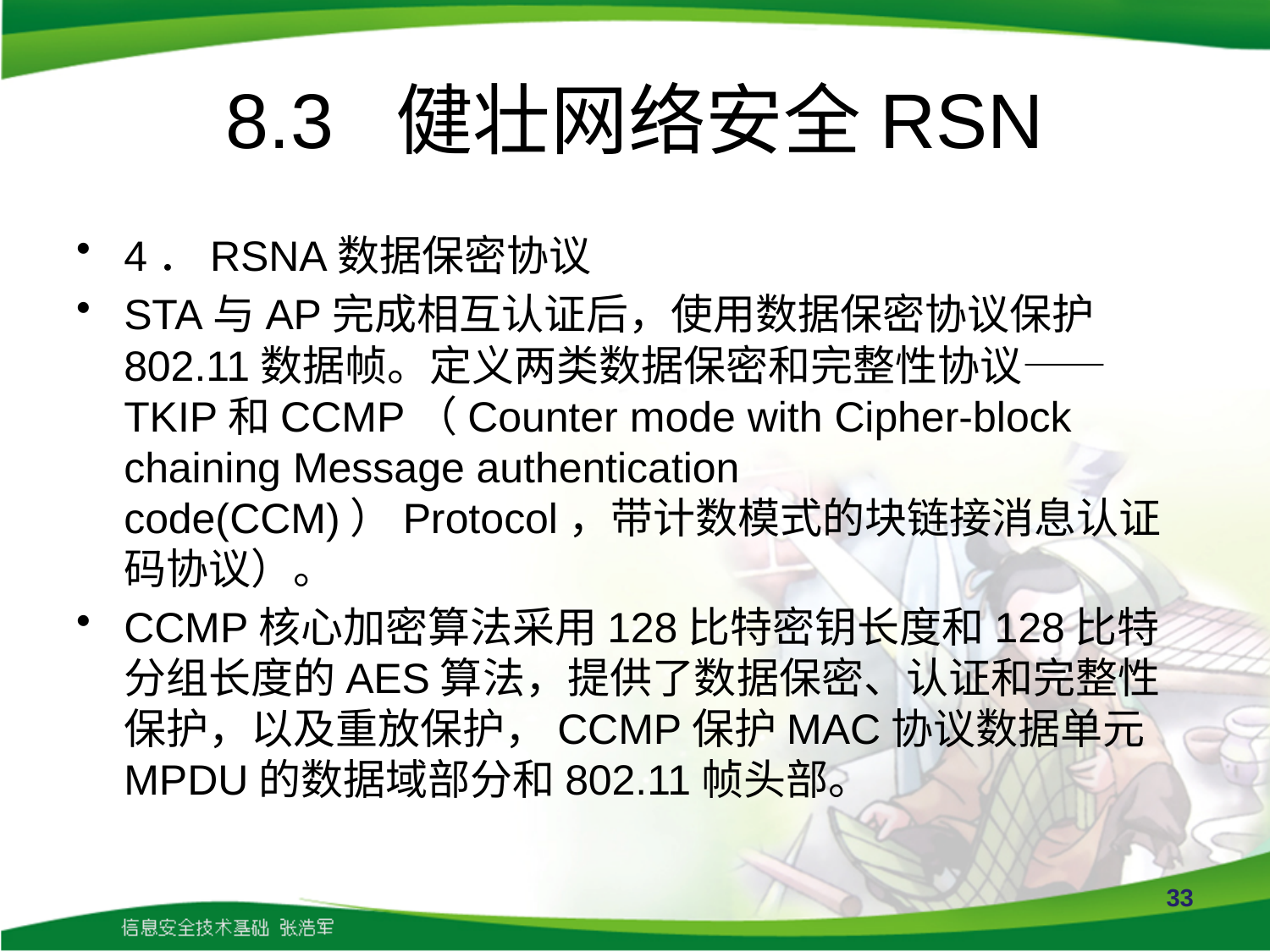

# 8.3  健壮网络安全RSN
4．RSNA数据保密协议
STA与AP完成相互认证后，使用数据保密协议保护802.11数据帧。定义两类数据保密和完整性协议——TKIP和CCMP（Counter mode with Cipher-block chaining Message authentication code(CCM)）Protocol，带计数模式的块链接消息认证码协议）。
CCMP核心加密算法采用128比特密钥长度和128比特分组长度的AES算法，提供了数据保密、认证和完整性保护，以及重放保护，CCMP保护MAC协议数据单元MPDU的数据域部分和802.11帧头部。
33